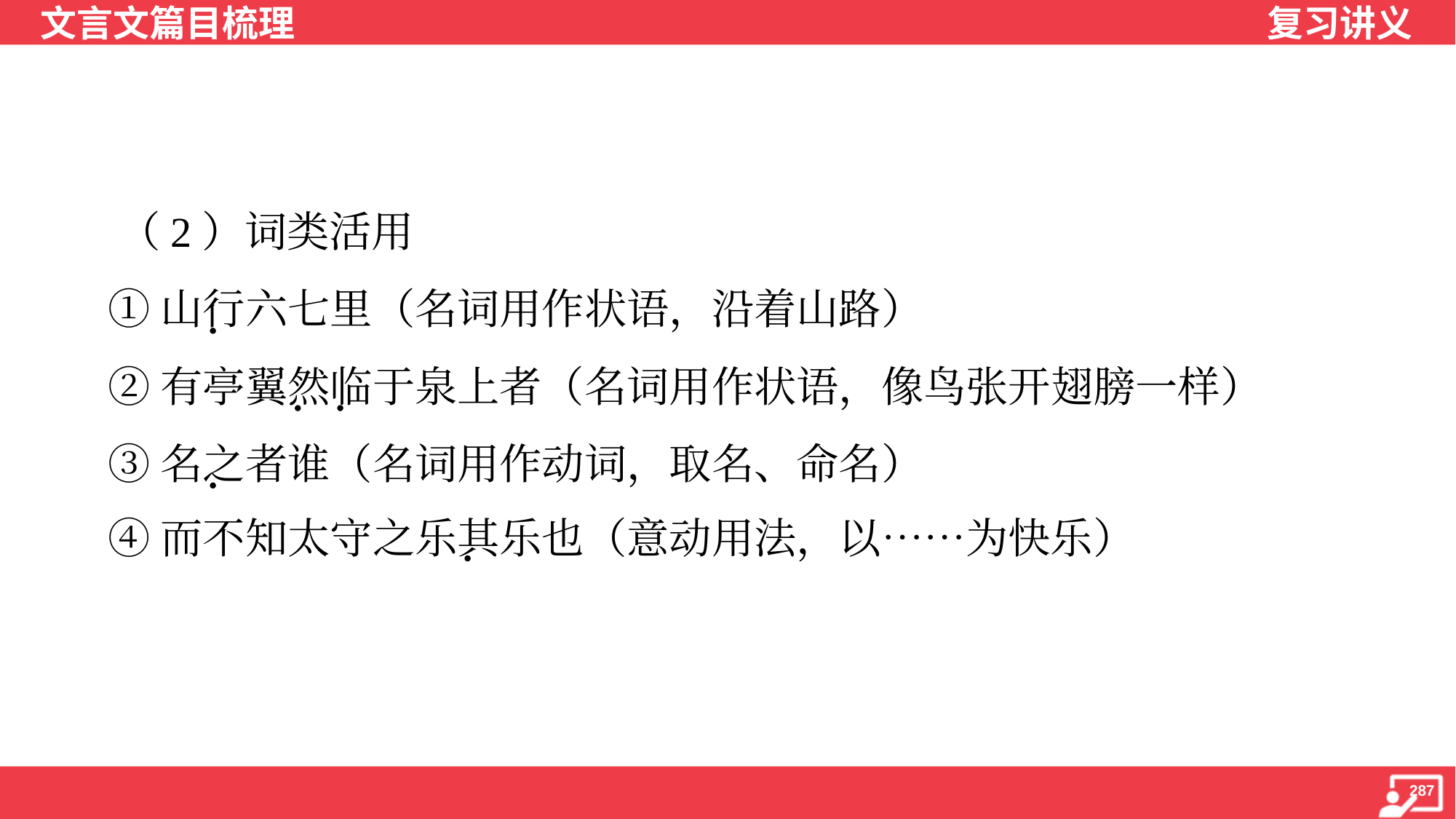

（2）词类活用
    ①山行六七里（名词用作状语，沿着山路）
    ②有亭翼然临于泉上者（名词用作状语，像鸟张开翅膀一样）
    ③名之者谁（名词用作动词，取名、命名）
    ④而不知太守之乐其乐也（意动用法，以……为快乐）